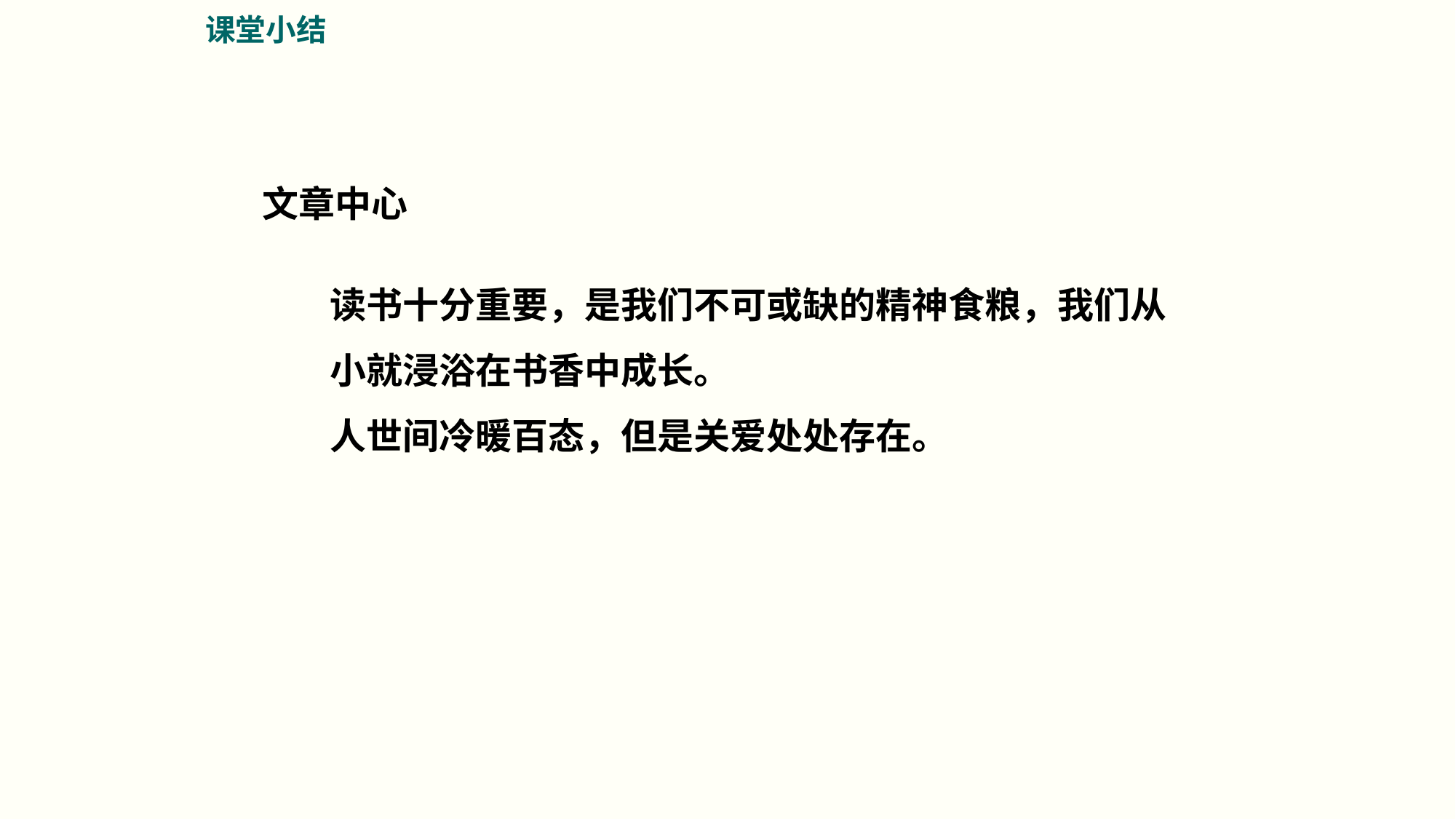

课堂小结
文章中心
读书十分重要，是我们不可或缺的精神食粮，我们从小就浸浴在书香中成长。
人世间冷暖百态，但是关爱处处存在。